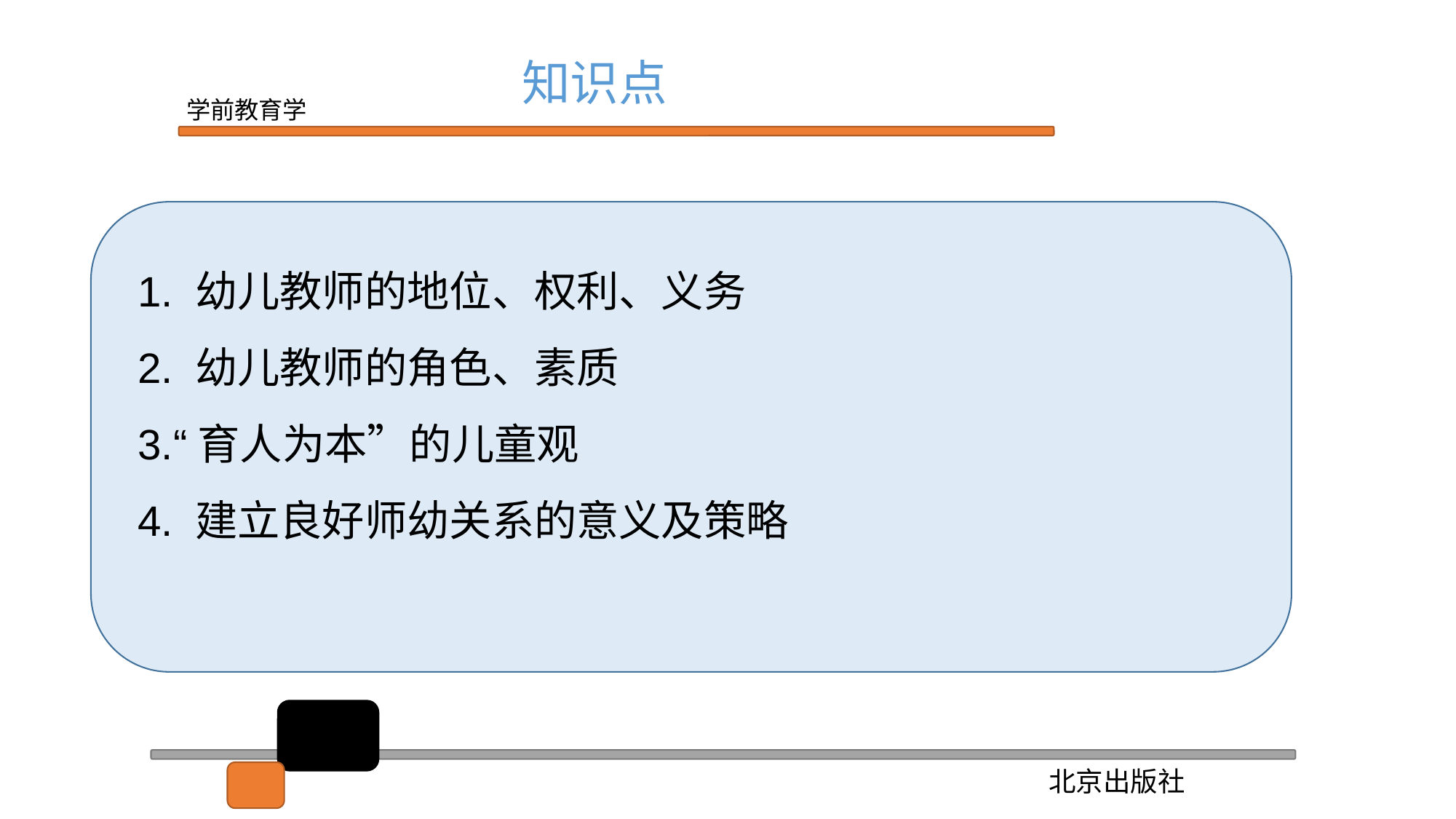

知识点

1. 幼儿教师的地位、权利、义务
2. 幼儿教师的角色、素质
3.“育人为本”的儿童观
4. 建立良好师幼关系的意义及策略